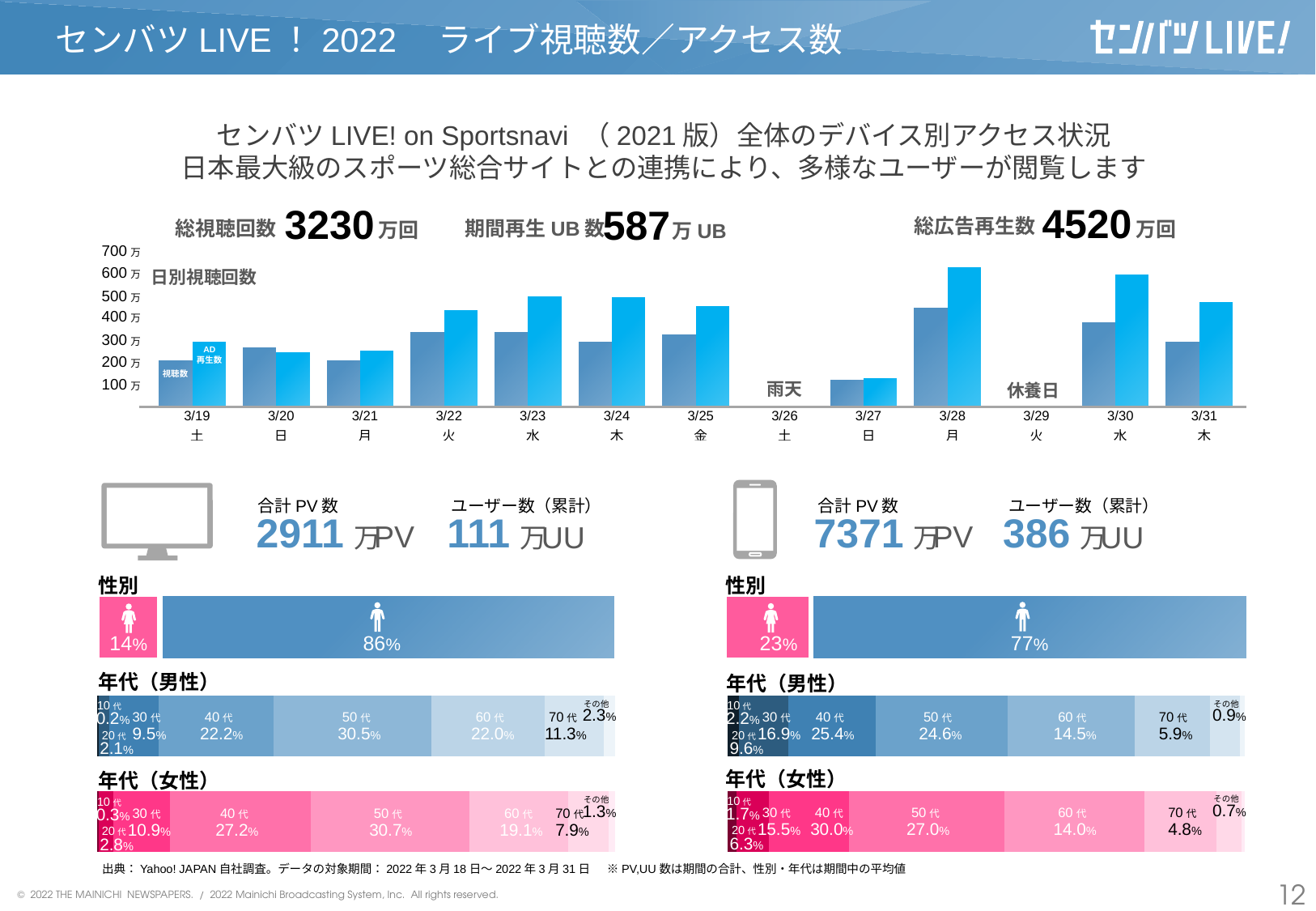

センバツLIVE！2022　ライブ視聴数／アクセス数
センバツLIVE! on Sportsnavi （2021版）全体のデバイス別アクセス状況
日本最大級のスポーツ総合サイトとの連携により、多様なユーザーが閲覧します
4520
3230
587
総広告再生数
総視聴回数
期間再生UB数
万回
万回
万UB
700万

### Chart

| Category | 系列 1 | 系列 2 |
|---|---|---|
| 44639 | 2082866.0 | 2952542.0 |
| 44640 | 2691382.0 | 2481433.0 |
| 44641 | 2095566.0 | 2549061.0 |
| 44642 | 3387544.0 | 4363433.0 |
| 44643 | 3384640.0 | 4986185.0 |
| 44644 | 2950686.0 | 4943856.0 |
| 44645 | 3268150.0 | 4574836.0 |
| 44646 | None | None |
| 44647 | 1202524.0 | 1279464.0 |
| 44648 | 4493397.0 | 6320114.0 |
| 44649 | None | None |
| 44650 | 3839292.0 | 6006129.0 |
| 44651 | 2942042.0 | 4741686.0 |
|  | None | None |
600万
日別視聴回数
500万
400万
300万
AD
再生数
200万
視聴数
100万
雨天
休養日
| 3/19 | 3/20 | 3/21 | 3/22 | 3/23 | 3/24 | 3/25 | 3/26 | 3/27 | 3/28 | 3/29 | 3/30 | 3/31 |
| --- | --- | --- | --- | --- | --- | --- | --- | --- | --- | --- | --- | --- |
| 土 | 日 | 月 | 火 | 水 | 木 | 金 | 土 | 日 | 月 | 火 | 水 | 木 |

ユーザー数（累計）
ユーザー数（累計）
合計PV数
合計PV数
2911万
111万
7371万
386万
 PV
 PV
UU
UU

### Chart

| Category |  |  |
|---|---|---|

### Chart

| Category |  |  |
|---|---|---|
性別
性別

14%
86%
23%
77%

### Chart

| Category | 10代 | 20代 | 30代 | 40代 | 50代 | 60代 | 70代 | その他 |
|---|---|---|---|---|---|---|---|---|
| カテゴリ 1 | 0.021599091198206473 | 0.09626155941639515 | 0.16918942544772098 | 0.2540183947422191 | 0.24580821192177002 | 0.14468127228238134 | 0.05919919366246521 | 0.009467577118232852 |

### Chart

| Category | 10代 | 20代 | 30代 | 40代 | 50代 | 60代 | 70代 | その他 |
|---|---|---|---|---|---|---|---|---|
| カテゴリ 1 | 0.0019974885742613194 | 0.021066221948029925 | 0.09484117364938041 | 0.2221508998581991 | 0.30539103439737747 | 0.21986731266002016 | 0.11279256185192159 | 0.02290349529289737 |
10代
0.2%
その他
2.3%
30代
9.5%
40代
22.2%
50代
30.5%
60代
22.0%
70代
11.3%
20代
2.1%
年代（男性）
年代（男性）
10代
2.2%
その他
0.9%
30代
16.9%
40代
25.4%
50代
24.6%
60代
14.5%
70代
5.9%
20代
9.6%

### Chart

| Category | 10代 | 20代 | 30代 | 40代 | 50代 | 60代 | 70代 | その他 |
|---|---|---|---|---|---|---|---|---|
| カテゴリ 1 | 0.017262198085088706 | 0.06266992760756723 | 0.1549625974327488 | 0.29983281797872496 | 0.2703159159788001 | 0.14021666516821196 | 0.0480787724355655 | 0.006764669397268412 |

### Chart

| Category | 10代 | 20代 | 30代 | 40代 | 50代 | 60代 | 70代 | その他 |
|---|---|---|---|---|---|---|---|---|
| カテゴリ 1 | 0.0032070672573395005 | 0.027712183602974182 | 0.10867599513410485 | 0.27208030028037444 | 0.30673354019892923 | 0.19079122837831683 | 0.07868698893464218 | 0.012951867970310234 |
10代
0.3%
その他
1.3%
30代
10.9%
40代
27.2%
50代
30.7%
60代
19.1%
70代
7.9%
20代
2.8%
年代（女性）
年代（女性）
10代
1.7%
その他
0.7%
30代
15.5%
40代
30.0%
50代
27.0%
60代
14.0%
70代
4.8%
20代
6.3%
出典：Yahoo! JAPAN自社調査。データの対象期間：2022年3月18日～2022年3月31日  　※PV,UU数は期間の合計、性別・年代は期間中の平均値